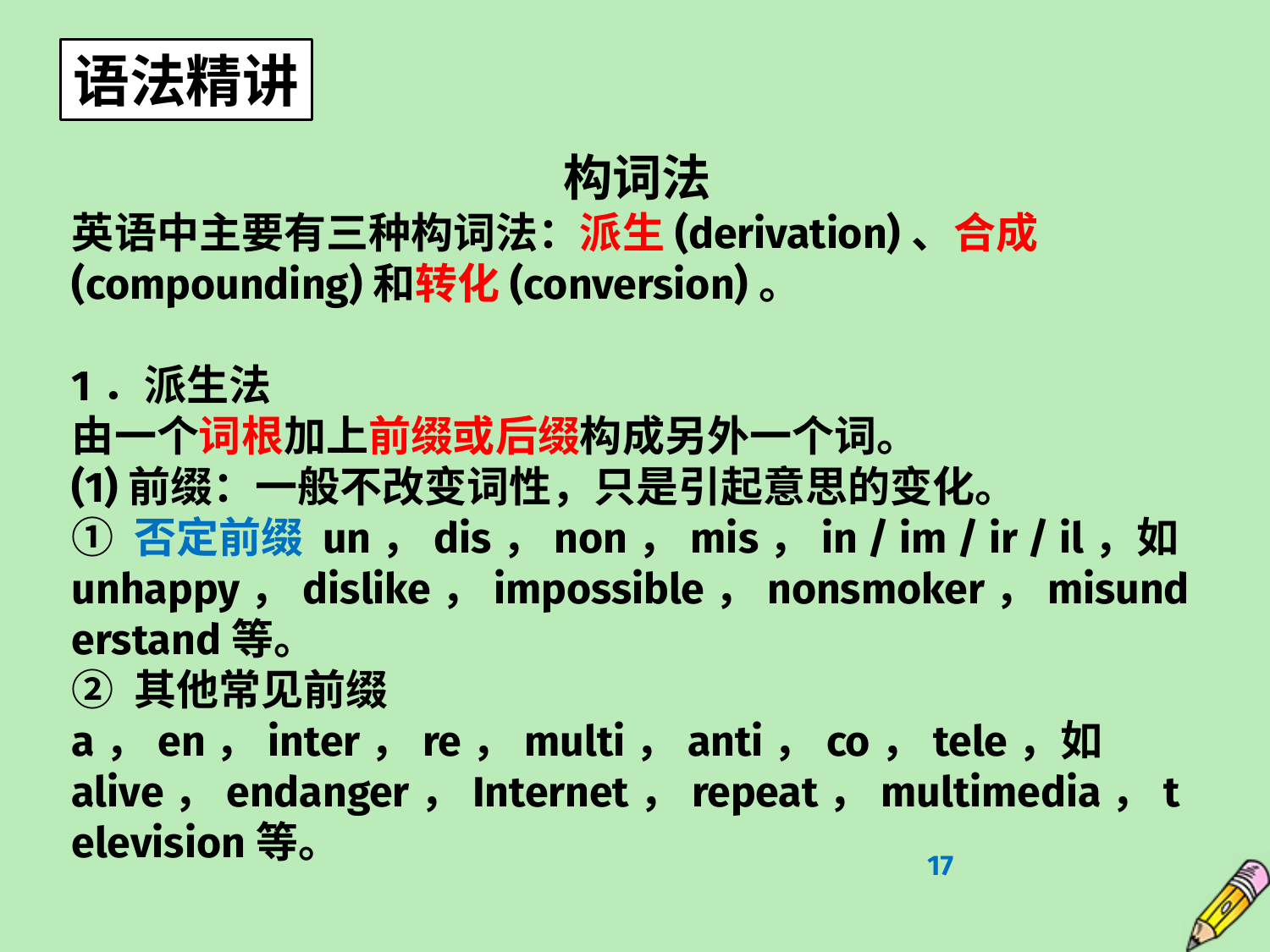

语法精讲
构词法
英语中主要有三种构词法：派生(derivation)、合成(compounding)和转化(conversion)。

1．派生法
由一个词根加上前缀或后缀构成另外一个词。
(1)前缀：一般不改变词性，只是引起意思的变化。
① 否定前缀 un­，dis­，non­，mis­，in­ / im­ / ir­ / il­，如unhappy，dislike，impossible，nonsmoker，misunderstand等。
② 其他常见前缀 a­，en­，inter­，re­，multi­，anti­，co­，tele­，如alive，endanger，Internet，repeat，multimedia，television等。
17